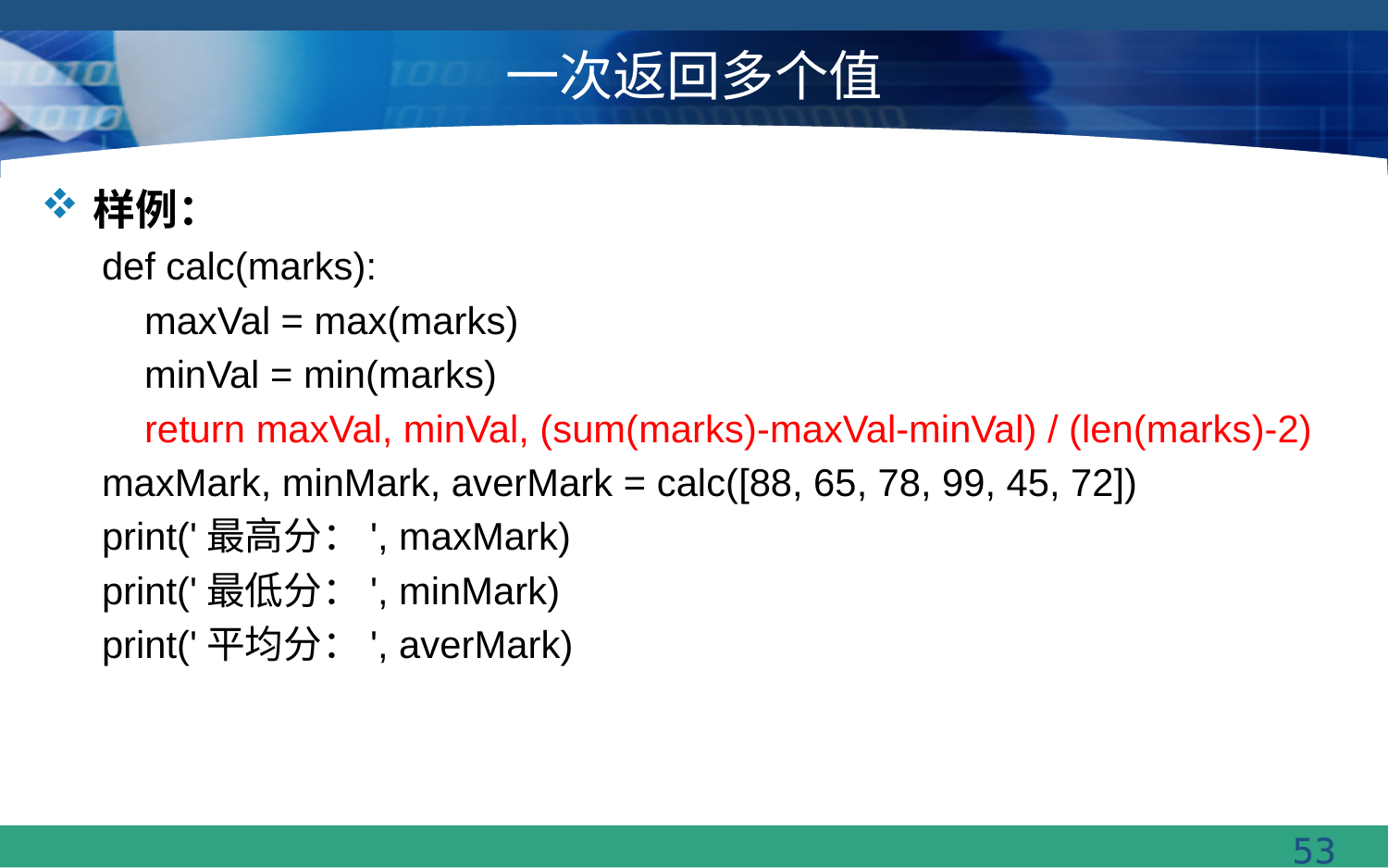

# 一次返回多个值
样例：
def calc(marks):
    maxVal = max(marks)
    minVal = min(marks)
    return maxVal, minVal, (sum(marks)-maxVal-minVal) / (len(marks)-2)
maxMark, minMark, averMark = calc([88, 65, 78, 99, 45, 72])
print('最高分：', maxMark)
print('最低分：', minMark)
print('平均分：', averMark)